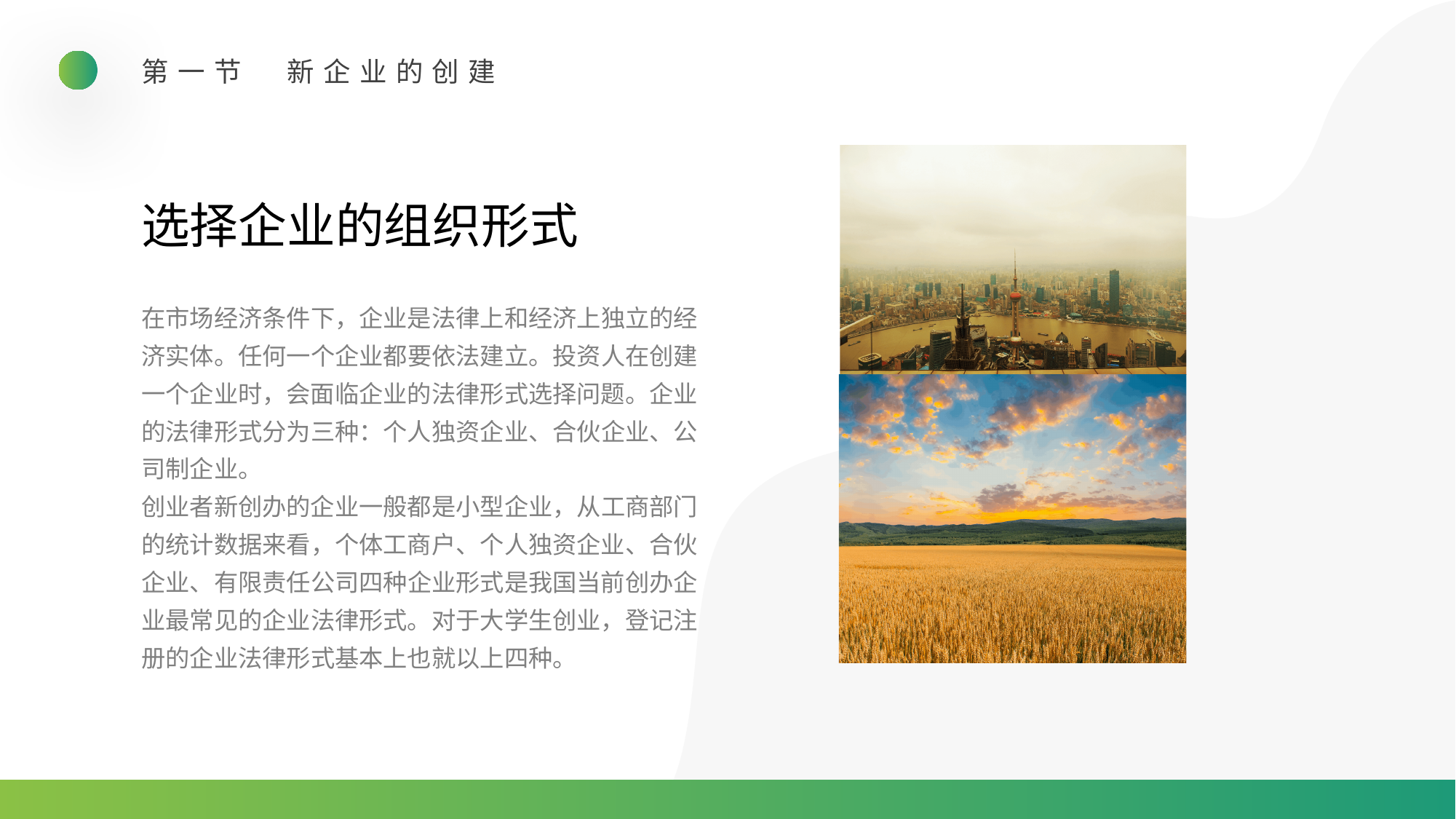

第一节　新企业的创建

选择企业的组织形式
在市场经济条件下，企业是法律上和经济上独立的经济实体。任何一个企业都要依法建立。投资人在创建一个企业时，会面临企业的法律形式选择问题。企业的法律形式分为三种：个人独资企业、合伙企业、公司制企业。
创业者新创办的企业一般都是小型企业，从工商部门的统计数据来看，个体工商户、个人独资企业、合伙企业、有限责任公司四种企业形式是我国当前创办企业最常见的企业法律形式。对于大学生创业，登记注册的企业法律形式基本上也就以上四种。